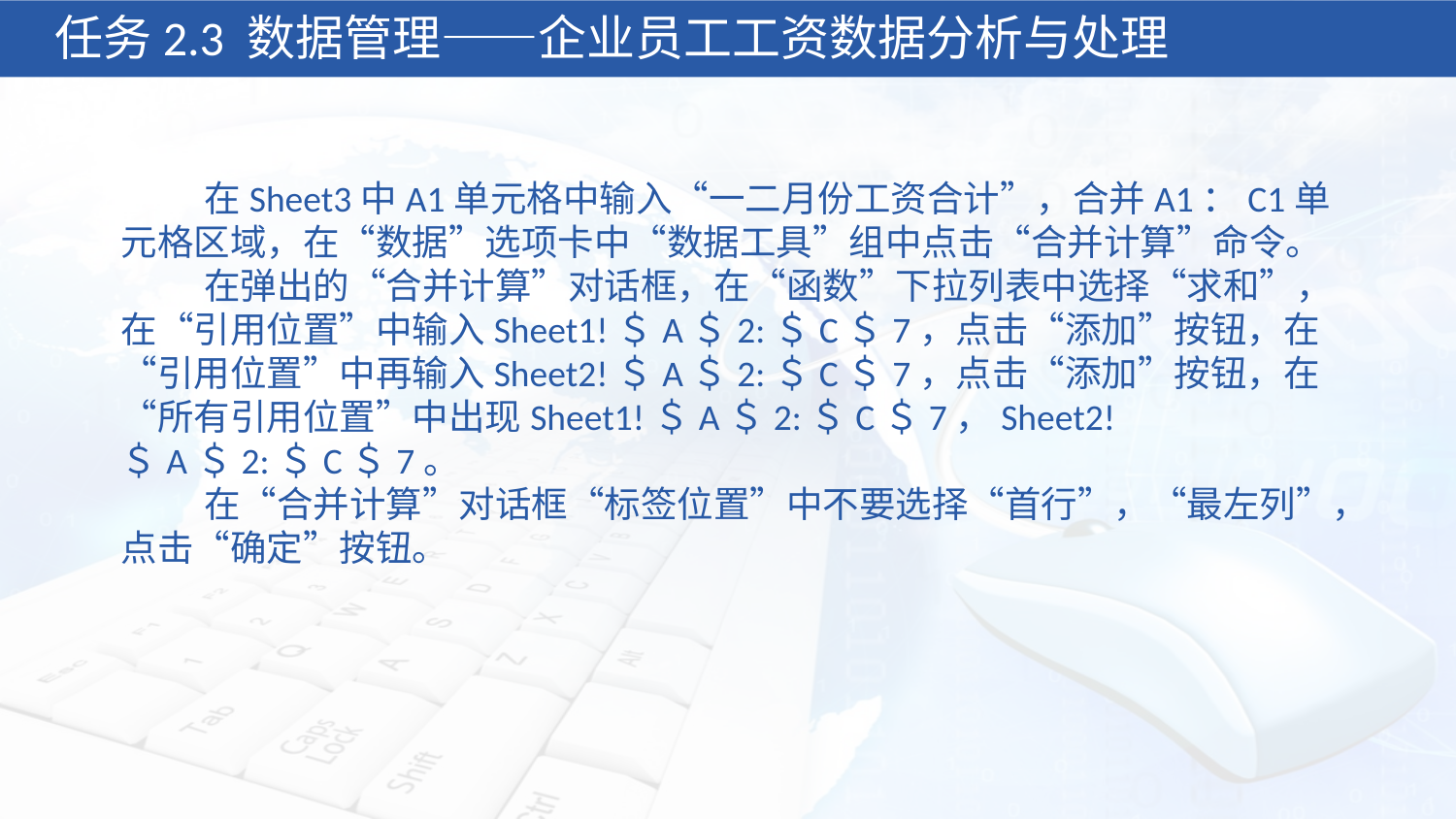

任务2.3 数据管理——企业员工工资数据分析与处理
         在Sheet3中A1单元格中输入“一二月份工资合计”，合并A1：C1单元格区域，在“数据”选项卡中“数据工具”组中点击“合并计算”命令。
         在弹出的“合并计算”对话框，在“函数”下拉列表中选择“求和”，在“引用位置”中输入Sheet1!＄A＄2:＄C＄7，点击“添加”按钮，在“引用位置”中再输入Sheet2!＄A＄2:＄C＄7，点击“添加”按钮，在“所有引用位置”中出现Sheet1!＄A＄2:＄C＄7，Sheet2!＄A＄2:＄C＄7。
         在“合并计算”对话框“标签位置”中不要选择“首行”，“最左列”，点击“确定”按钮。